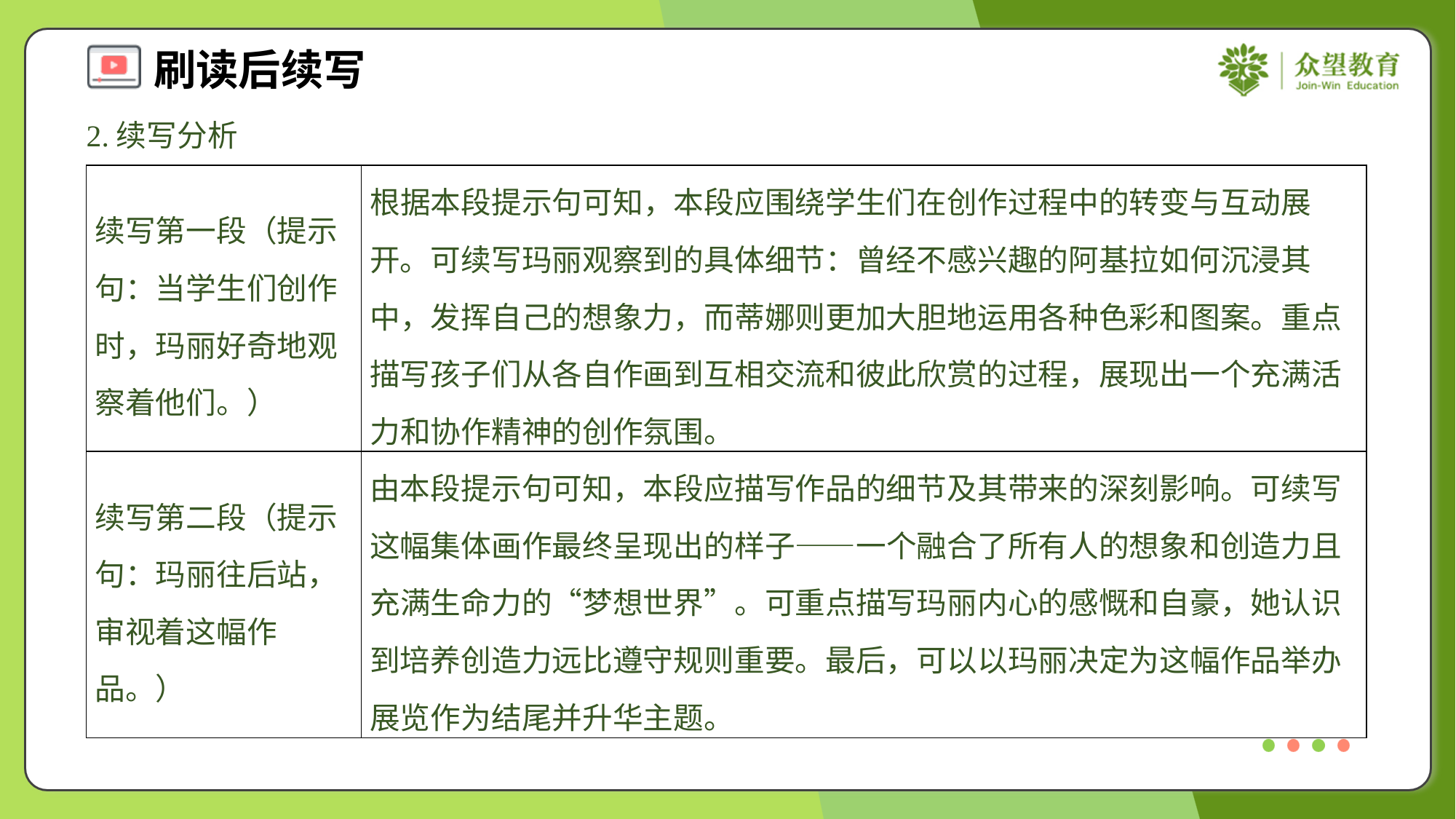

2.续写分析
| 续写第一段（提示句：当学生们创作时，玛丽好奇地观察着他们。） | 根据本段提示句可知，本段应围绕学生们在创作过程中的转变与互动展开。可续写玛丽观察到的具体细节：曾经不感兴趣的阿基拉如何沉浸其中，发挥自己的想象力，而蒂娜则更加大胆地运用各种色彩和图案。重点描写孩子们从各自作画到互相交流和彼此欣赏的过程，展现出一个充满活力和协作精神的创作氛围。 |
| --- | --- |
| 续写第二段（提示句：玛丽往后站，审视着这幅作品。） | 由本段提示句可知，本段应描写作品的细节及其带来的深刻影响。可续写这幅集体画作最终呈现出的样子——一个融合了所有人的想象和创造力且充满生命力的“梦想世界”。可重点描写玛丽内心的感慨和自豪，她认识到培养创造力远比遵守规则重要。最后，可以以玛丽决定为这幅作品举办展览作为结尾并升华主题。 |